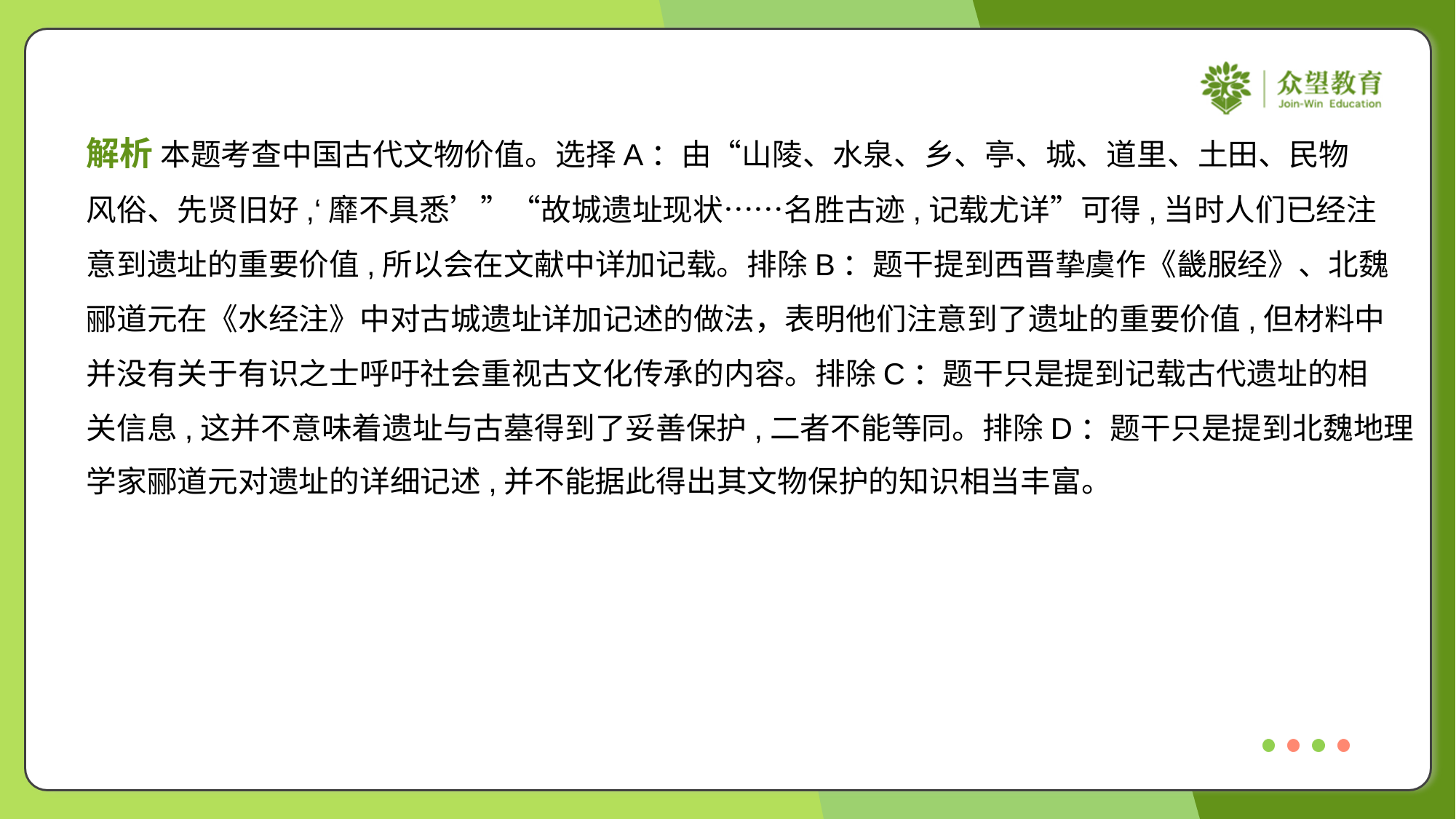

解析 本题考查中国古代文物价值。选择A：由“山陵、水泉、乡、亭、城、道里、土田、民物
风俗、先贤旧好,‘靡不具悉’”“故城遗址现状……名胜古迹,记载尤详”可得,当时人们已经注
意到遗址的重要价值,所以会在文献中详加记载。排除B：题干提到西晋挚虞作《畿服经》、北魏
郦道元在《水经注》中对古城遗址详加记述的做法，表明他们注意到了遗址的重要价值,但材料中
并没有关于有识之士呼吁社会重视古文化传承的内容。排除C：题干只是提到记载古代遗址的相
关信息,这并不意味着遗址与古墓得到了妥善保护,二者不能等同。排除D：题干只是提到北魏地理
学家郦道元对遗址的详细记述,并不能据此得出其文物保护的知识相当丰富。